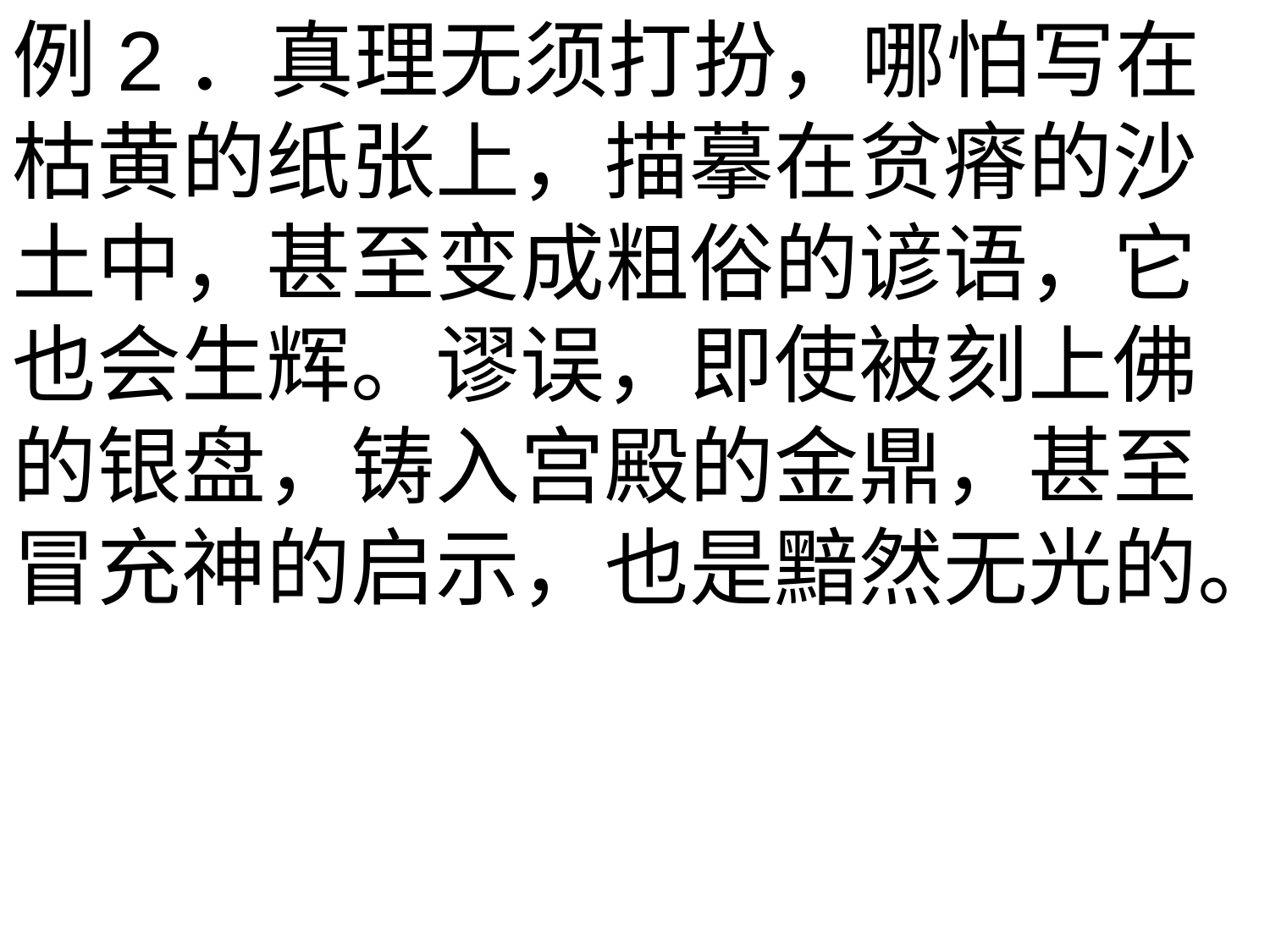

例2．真理无须打扮，哪怕写在枯黄的纸张上，描摹在贫瘠的沙土中，甚至变成粗俗的谚语，它也会生辉。谬误，即使被刻上佛的银盘，铸入宫殿的金鼎，甚至冒充神的启示，也是黯然无光的。